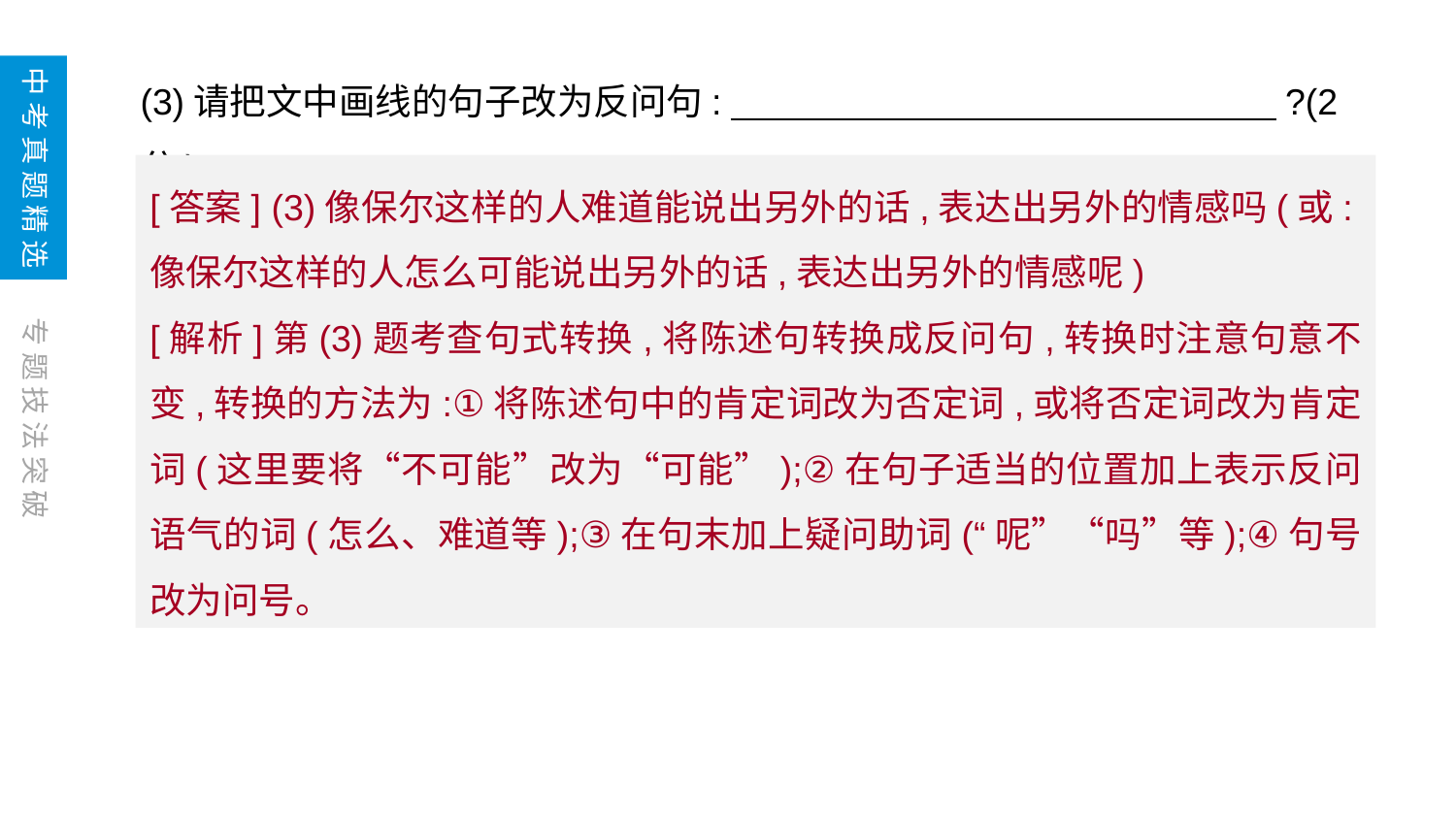

(3)请把文中画线的句子改为反问句:　　　　　　　　　　　　　　　?(2分)

中考真题精选
[答案] (3)像保尔这样的人难道能说出另外的话,表达出另外的情感吗(或:像保尔这样的人怎么可能说出另外的话,表达出另外的情感呢)
[解析]第(3)题考查句式转换,将陈述句转换成反问句,转换时注意句意不变,转换的方法为:①将陈述句中的肯定词改为否定词,或将否定词改为肯定词(这里要将“不可能”改为“可能”);②在句子适当的位置加上表示反问语气的词(怎么、难道等);③在句末加上疑问助词(“呢”“吗”等);④句号改为问号。
专题技法突破